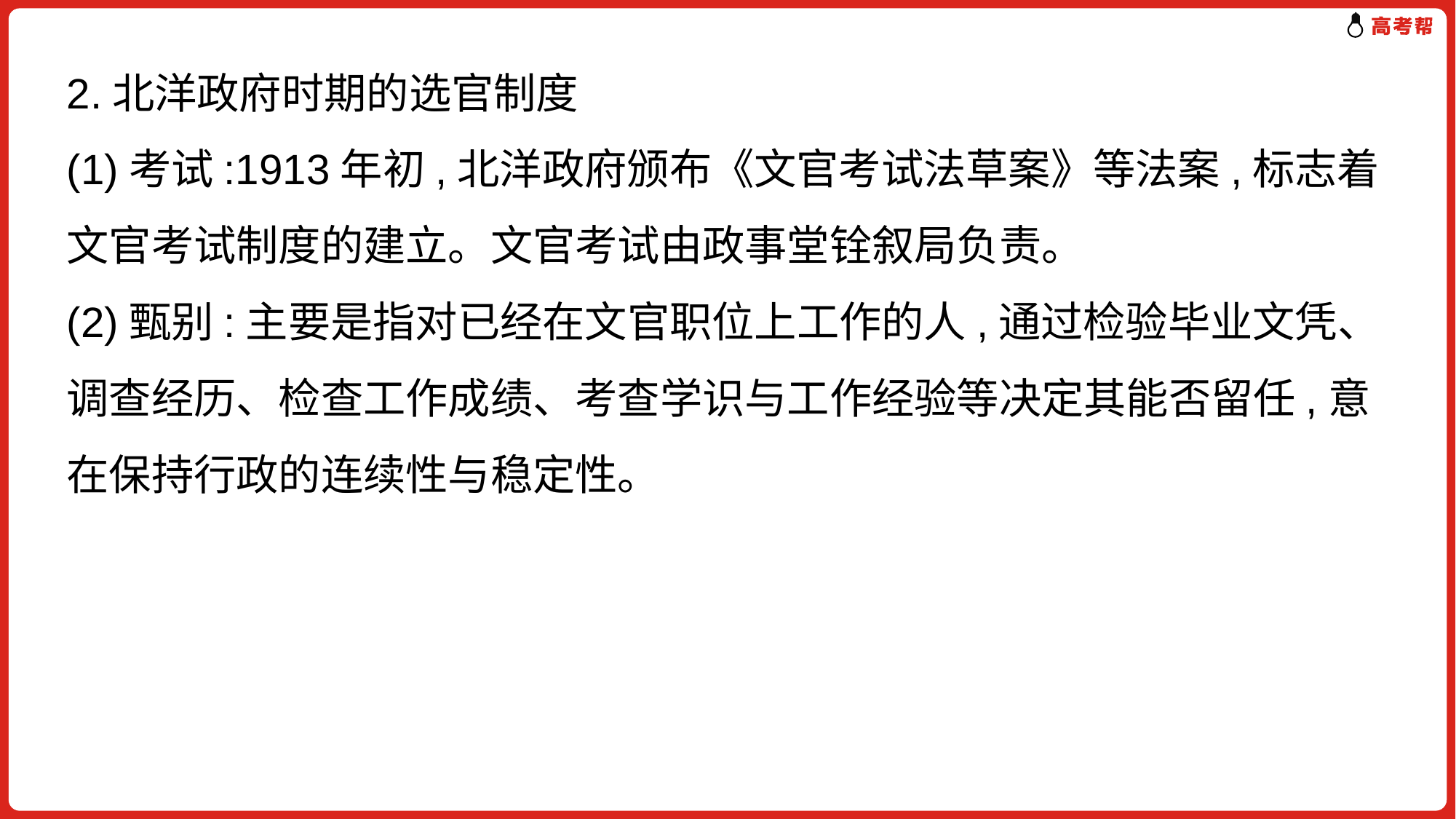

2.北洋政府时期的选官制度
(1)考试:1913年初,北洋政府颁布《文官考试法草案》等法案,标志着文官考试制度的建立。文官考试由政事堂铨叙局负责。
(2)甄别:主要是指对已经在文官职位上工作的人,通过检验毕业文凭、调查经历、检查工作成绩、考查学识与工作经验等决定其能否留任,意在保持行政的连续性与稳定性。